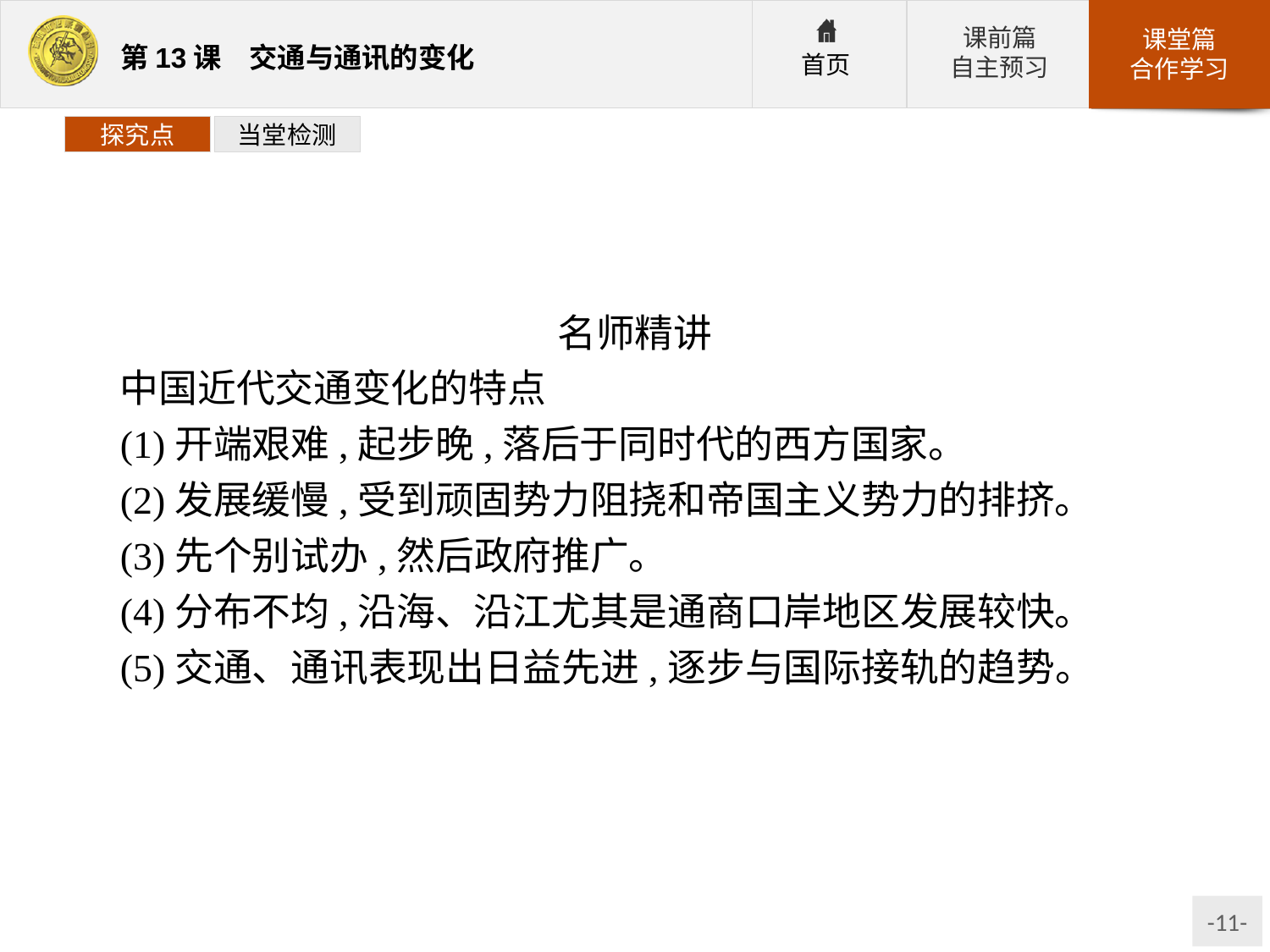

探究点
当堂检测
名师精讲
中国近代交通变化的特点
(1)开端艰难,起步晚,落后于同时代的西方国家。
(2)发展缓慢,受到顽固势力阻挠和帝国主义势力的排挤。
(3)先个别试办,然后政府推广。
(4)分布不均,沿海、沿江尤其是通商口岸地区发展较快。
(5)交通、通讯表现出日益先进,逐步与国际接轨的趋势。